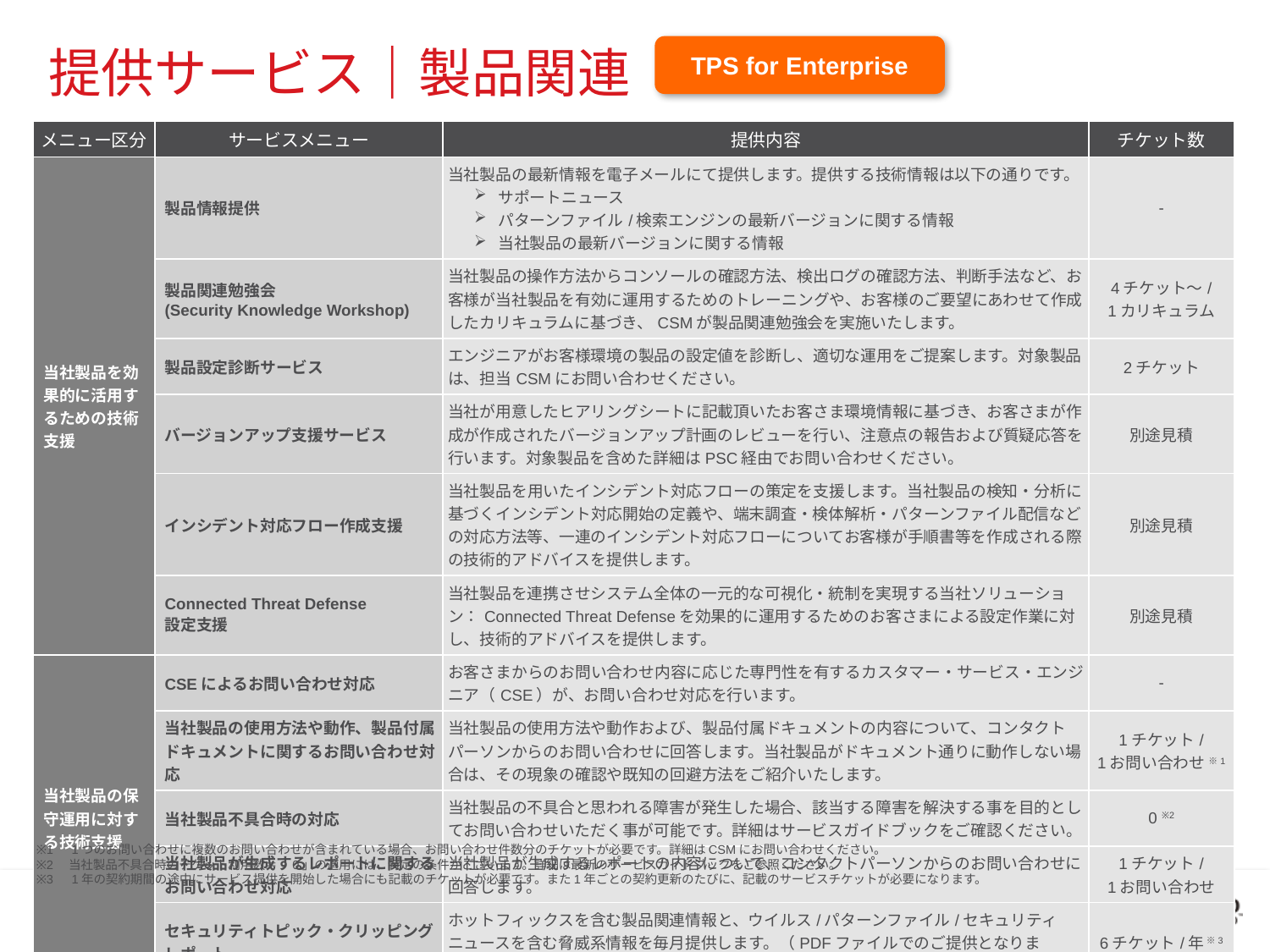

提供サービス｜製品関連
TPS for Enterprise
| メニュー区分 | サービスメニュー | 提供内容 | チケット数 |
| --- | --- | --- | --- |
| 当社製品を効果的に活用するための技術支援 | 製品情報提供 | 当社製品の最新情報を電子メールにて提供します。提供する技術情報は以下の通りです。 サポートニュース パターンファイル/検索エンジンの最新バージョンに関する情報 当社製品の最新バージョンに関する情報 | - |
|  | 製品関連勉強会 (Security Knowledge Workshop) | 当社製品の操作方法からコンソールの確認方法、検出ログの確認方法、判断手法など、お客様が当社製品を有効に運用するためのトレーニングや、お客様のご要望にあわせて作成したカリキュラムに基づき、CSMが製品関連勉強会を実施いたします。 | 4チケット～/ 1カリキュラム |
|  | 製品設定診断サービス | エンジニアがお客様環境の製品の設定値を診断し、適切な運用をご提案します。対象製品は、担当CSMにお問い合わせください。 | 2チケット |
|  | バージョンアップ支援サービス | 当社が用意したヒアリングシートに記載頂いたお客さま環境情報に基づき、お客さまが作成が作成されたバージョンアップ計画のレビューを行い、注意点の報告および質疑応答を行います。対象製品を含めた詳細はPSC経由でお問い合わせください。 | 別途見積 |
|  | インシデント対応フロー作成支援 | 当社製品を用いたインシデント対応フローの策定を支援します。当社製品の検知・分析に基づくインシデント対応開始の定義や、端末調査・検体解析・パターンファイル配信などの対応方法等、一連のインシデント対応フローについてお客様が手順書等を作成される際の技術的アドバイスを提供します。 | 別途見積 |
|  | Connected Threat Defense 設定支援 | 当社製品を連携させシステム全体の一元的な可視化・統制を実現する当社ソリューション：Connected Threat Defenseを効果的に運用するためのお客さまによる設定作業に対し、技術的アドバイスを提供します。 | 別途見積 |
| 当社製品の保守運用に対する技術支援 | CSEによるお問い合わせ対応 | お客さまからのお問い合わせ内容に応じた専門性を有するカスタマー・サービス・エンジニア（CSE）が、お問い合わせ対応を行います。 | - |
|  | 当社製品の使用方法や動作、製品付属ドキュメントに関するお問い合わせ対応 | 当社製品の使用方法や動作および、製品付属ドキュメントの内容について、コンタクトパーソンからのお問い合わせに回答します。当社製品がドキュメント通りに動作しない場合は、その現象の確認や既知の回避方法をご紹介いたします。 | 1チケット/ 1お問い合わせ ※1 |
|  | 当社製品不具合時の対応 | 当社製品の不具合と思われる障害が発生した場合、該当する障害を解決する事を目的としてお問い合わせいただく事が可能です。詳細はサービスガイドブックをご確認ください。 | 0 ※2 |
|  | 当社製品が生成するレポートに関するお問い合わせ対応 | 当社製品が生成するレポートの内容について、コンタクトパーソンからのお問い合わせに回答します。 | 1チケット/ 1お問い合わせ |
|  | セキュリティトピック・クリッピングレポート | ホットフィックスを含む製品関連情報と、ウイルス/パターンファイル/セキュリティニュースを含む脅威系情報を毎月提供します。（PDFファイルでのご提供となります。） | 6チケット/年 ※3 |
※1　1つのお問い合わせに複数のお問い合わせが含まれている場合、お問い合わせ件数分のチケットが必要です。詳細はCSMにお問い合わせください。
※2　当社製品不具合時のチケット利用数＝「0」の適用には、特定の条件がございます。詳細は最新のサービスガイドブックをご参照ください。
※3　1年の契約期間の途中にサービス提供を開始した場合にも記載のチケットが必要です。また1年ごとの契約更新のたびに、記載のサービスチケットが必要になります。